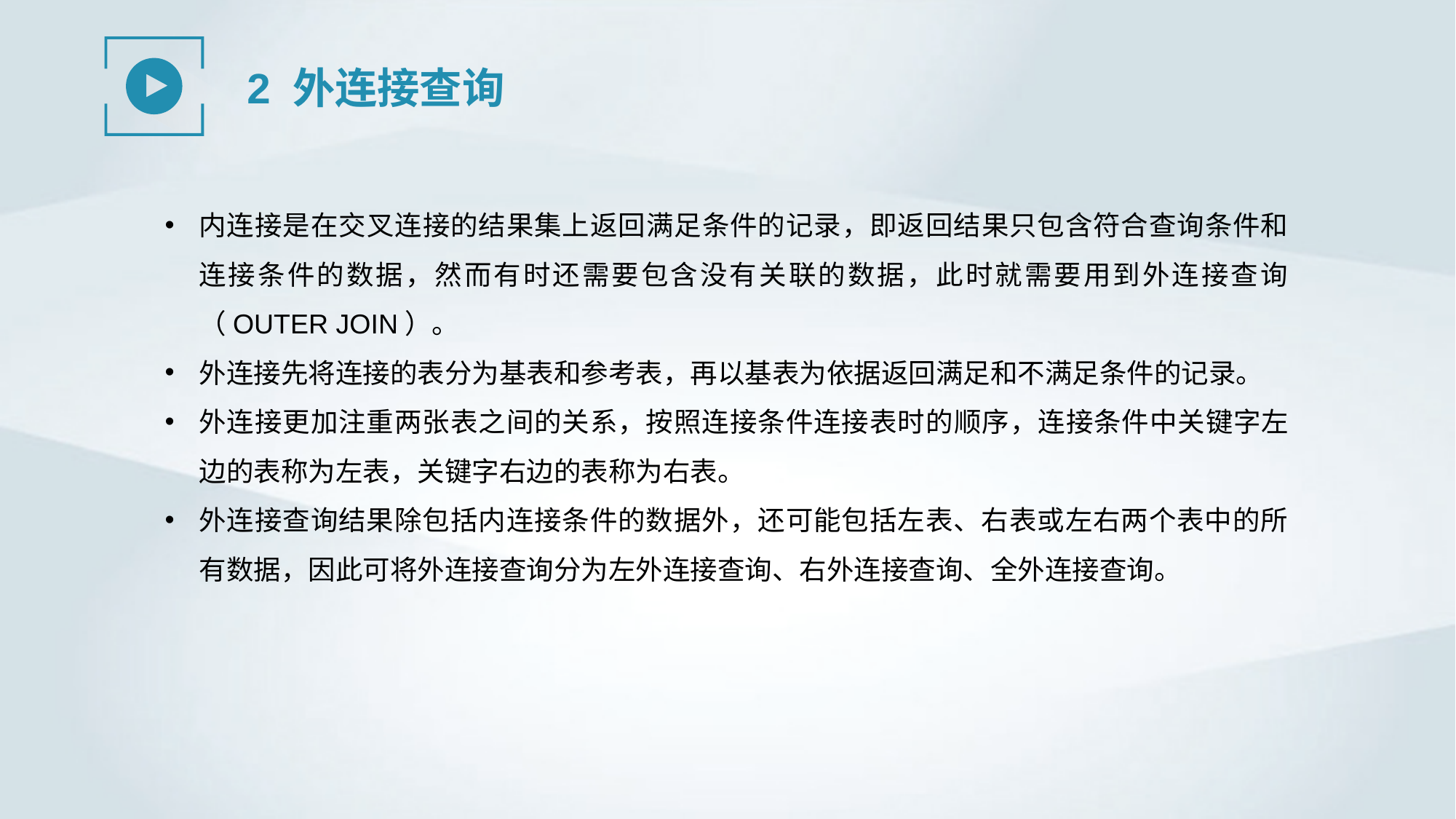

2 外连接查询
内连接是在交叉连接的结果集上返回满足条件的记录，即返回结果只包含符合查询条件和连接条件的数据，然而有时还需要包含没有关联的数据，此时就需要用到外连接查询（OUTER JOIN）。
外连接先将连接的表分为基表和参考表，再以基表为依据返回满足和不满足条件的记录。
外连接更加注重两张表之间的关系，按照连接条件连接表时的顺序，连接条件中关键字左边的表称为左表，关键字右边的表称为右表。
外连接查询结果除包括内连接条件的数据外，还可能包括左表、右表或左右两个表中的所有数据，因此可将外连接查询分为左外连接查询、右外连接查询、全外连接查询。